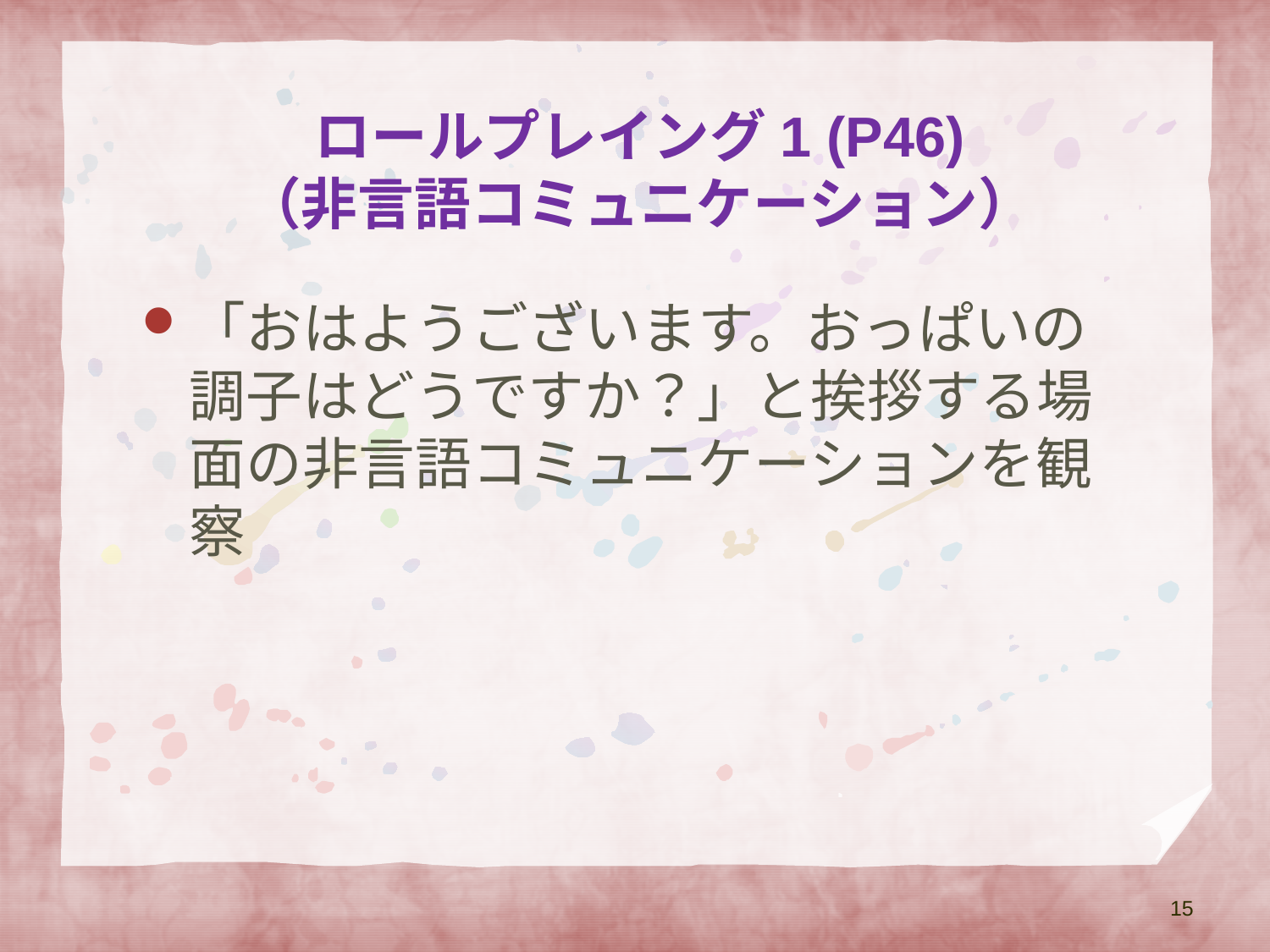

# ロールプレイング1 (P46) （非言語コミュニケーション）
「おはようございます。おっぱいの調子はどうですか？」と挨拶する場面の非言語コミュニケーションを観察
15